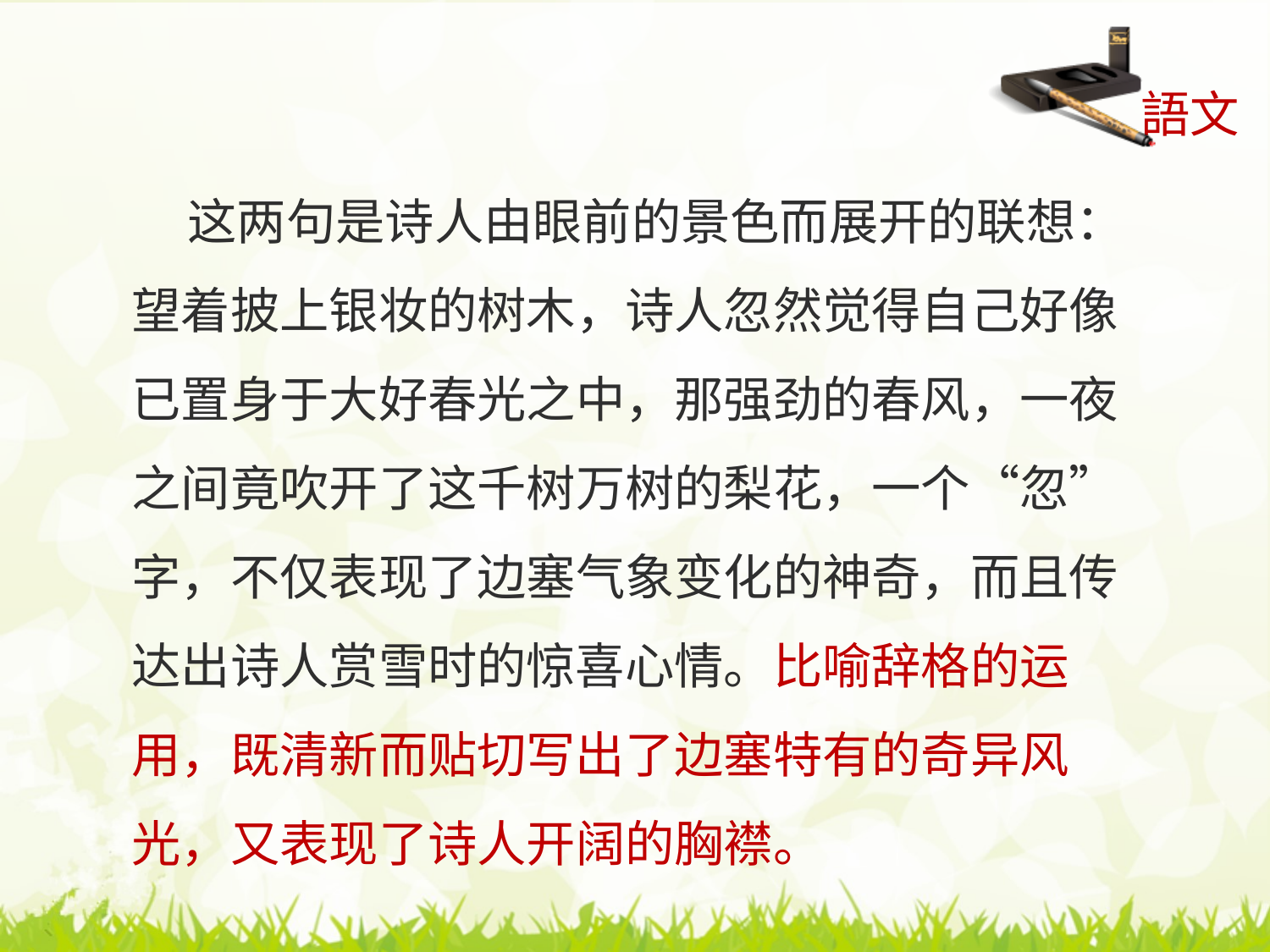

这两句是诗人由眼前的景色而展开的联想：望着披上银妆的树木，诗人忽然觉得自己好像已置身于大好春光之中，那强劲的春风，一夜之间竟吹开了这千树万树的梨花，一个“忽”字，不仅表现了边塞气象变化的神奇，而且传达出诗人赏雪时的惊喜心情。比喻辞格的运用，既清新而贴切写出了边塞特有的奇异风光，又表现了诗人开阔的胸襟。